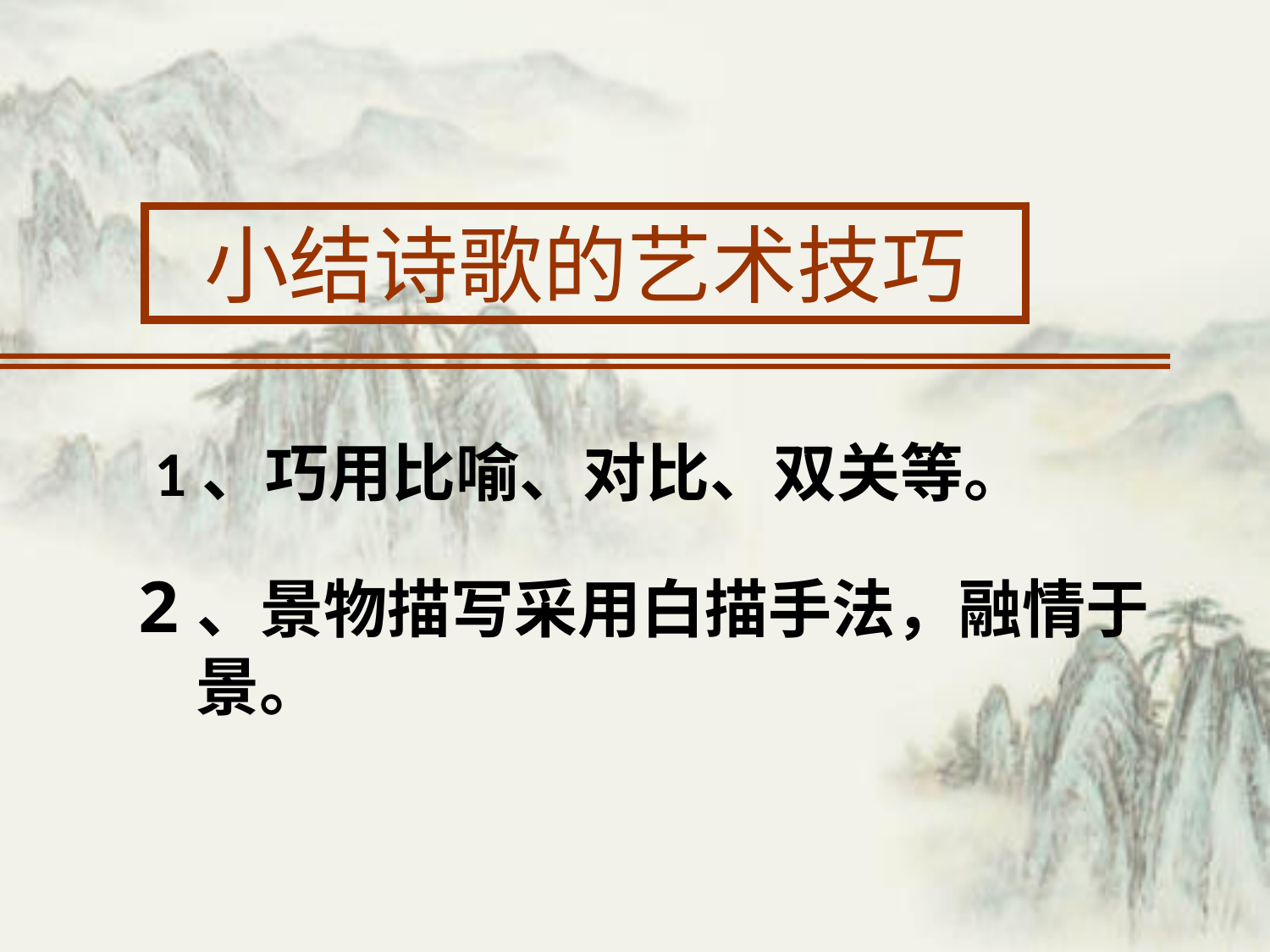

小结诗歌的艺术技巧

　　1、巧用比喻、对比、双关等。
2、景物描写采用白描手法，融情于
   景。